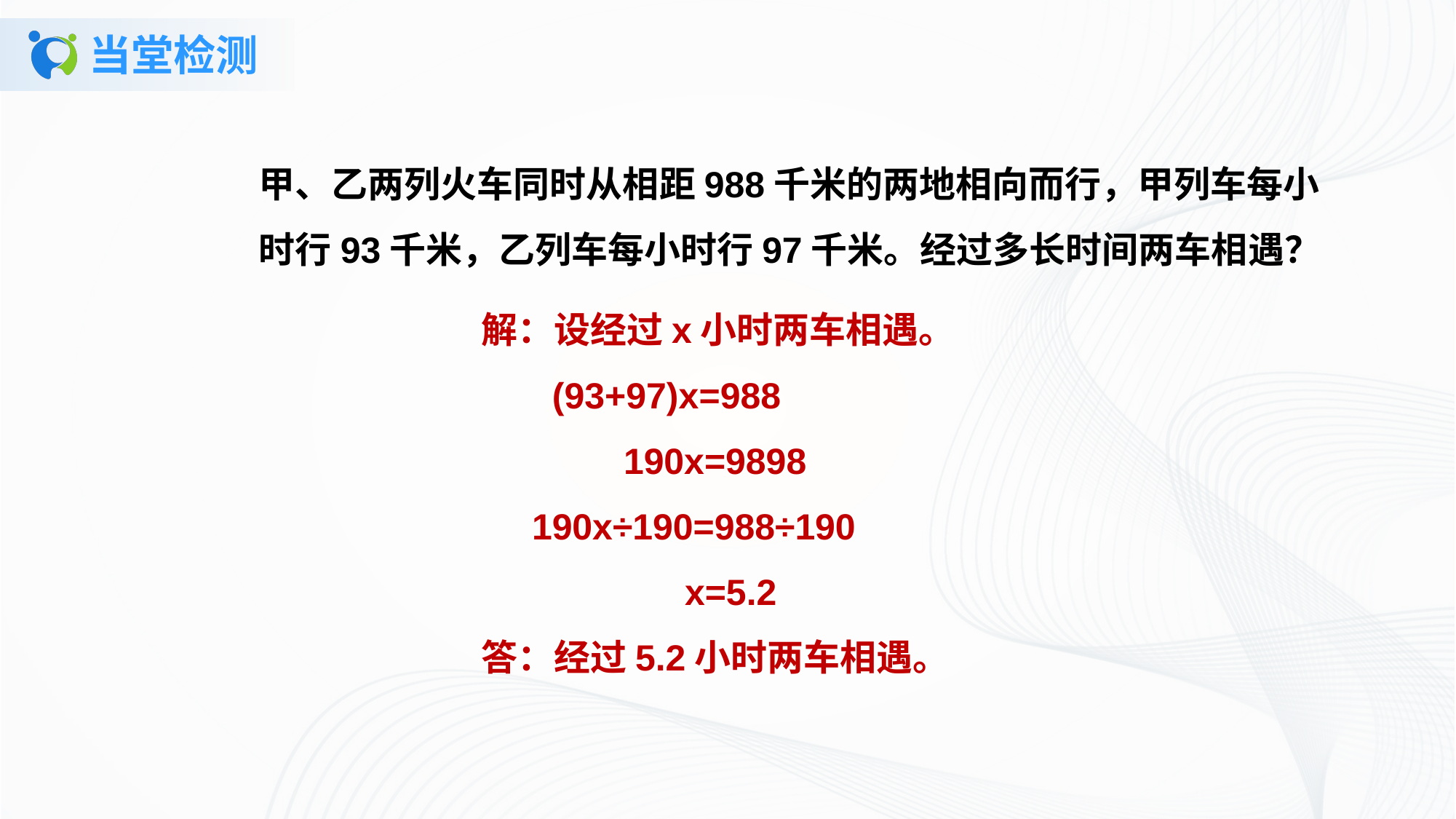

# 当堂检测
甲、乙两列火车同时从相距988千米的两地相向而行，甲列车每小时行93千米，乙列车每小时行97千米。经过多长时间两车相遇？
解：设经过x小时两车相遇。
       (93+97)x=988
              190x=9898
     190x÷190=988÷190
                    x=5.2
答：经过5.2小时两车相遇。